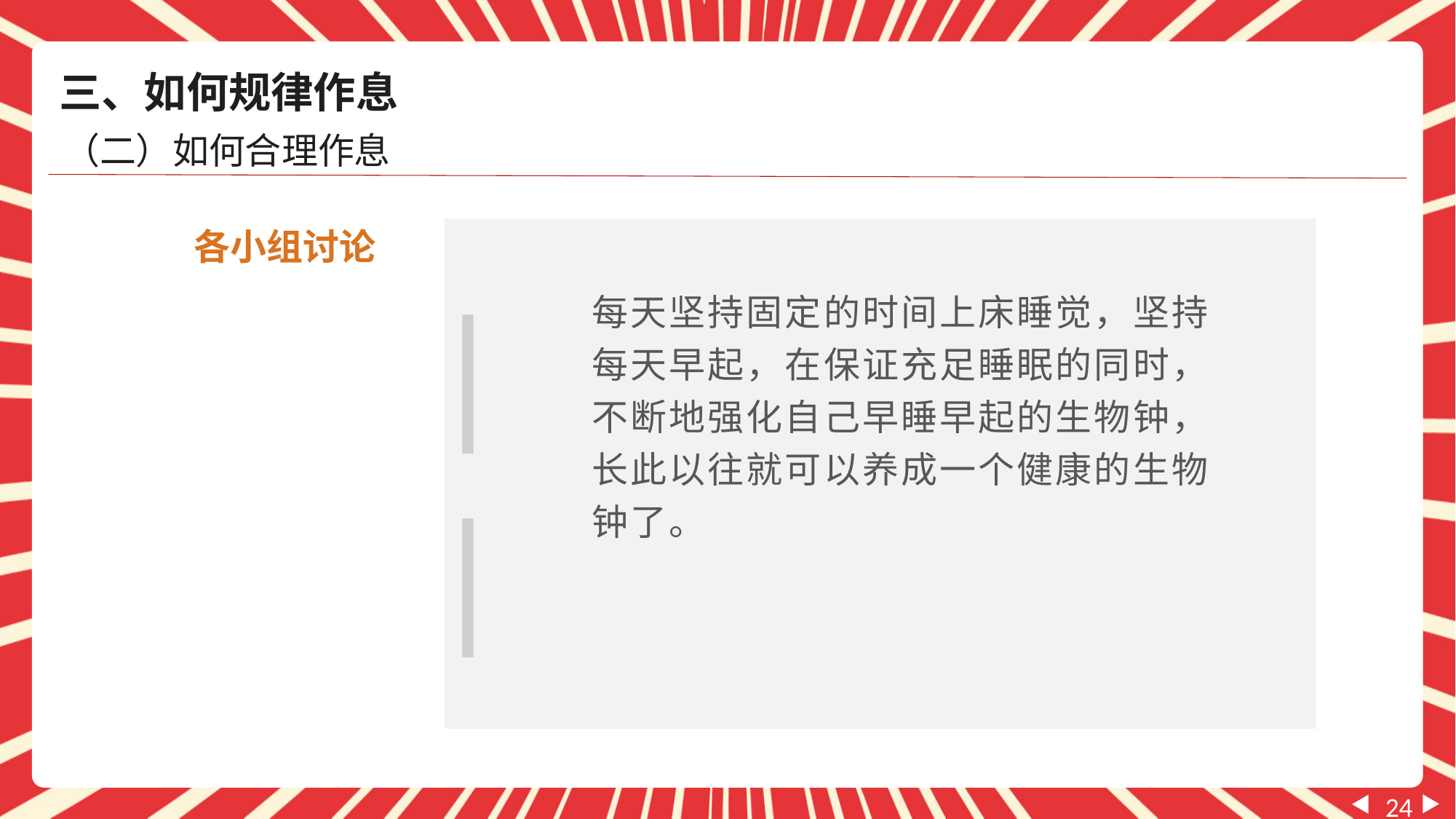

三、如何规律作息
（二）如何合理作息
各小组讨论

每天坚持固定的时间上床睡觉，坚持每天早起，在保证充足睡眠的同时，不断地强化自己早睡早起的生物钟，长此以往就可以养成一个健康的生物钟了。